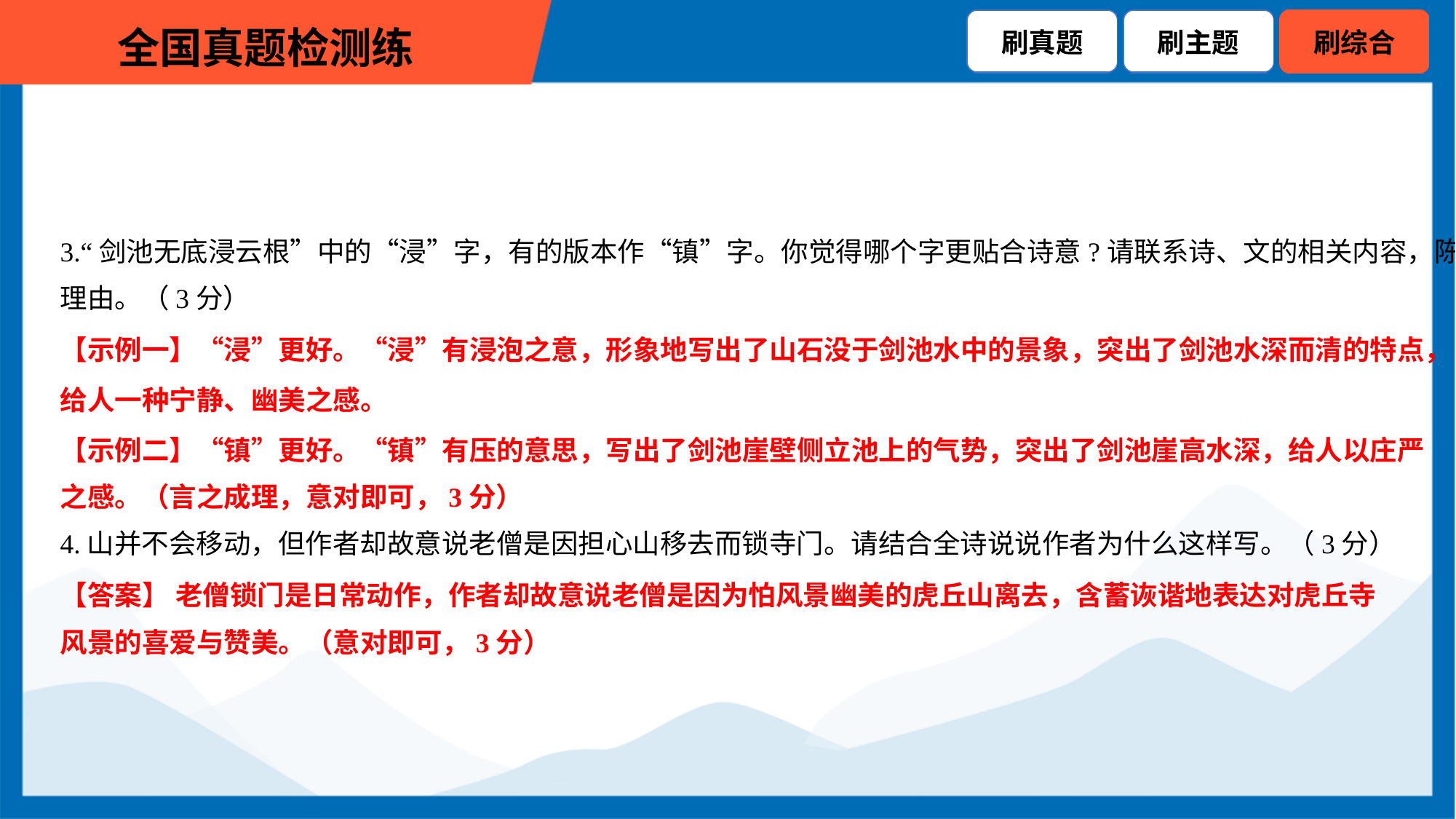

3.“剑池无底浸云根”中的“浸”字，有的版本作“镇”字。你觉得哪个字更贴合诗意?请联系诗、文的相关内容，陈述
理由。（3分）
【示例一】“浸”更好。“浸”有浸泡之意，形象地写出了山石没于剑池水中的景象，突出了剑池水深而清的特点，
给人一种宁静、幽美之感。
【示例二】“镇”更好。“镇”有压的意思，写出了剑池崖壁侧立池上的气势，突出了剑池崖高水深，给人以庄严
之感。（言之成理，意对即可，3分）
4.山并不会移动，但作者却故意说老僧是因担心山移去而锁寺门。请结合全诗说说作者为什么这样写。（3分）
【答案】 老僧锁门是日常动作，作者却故意说老僧是因为怕风景幽美的虎丘山离去，含蓄诙谐地表达对虎丘寺
风景的喜爱与赞美。（意对即可，3分）